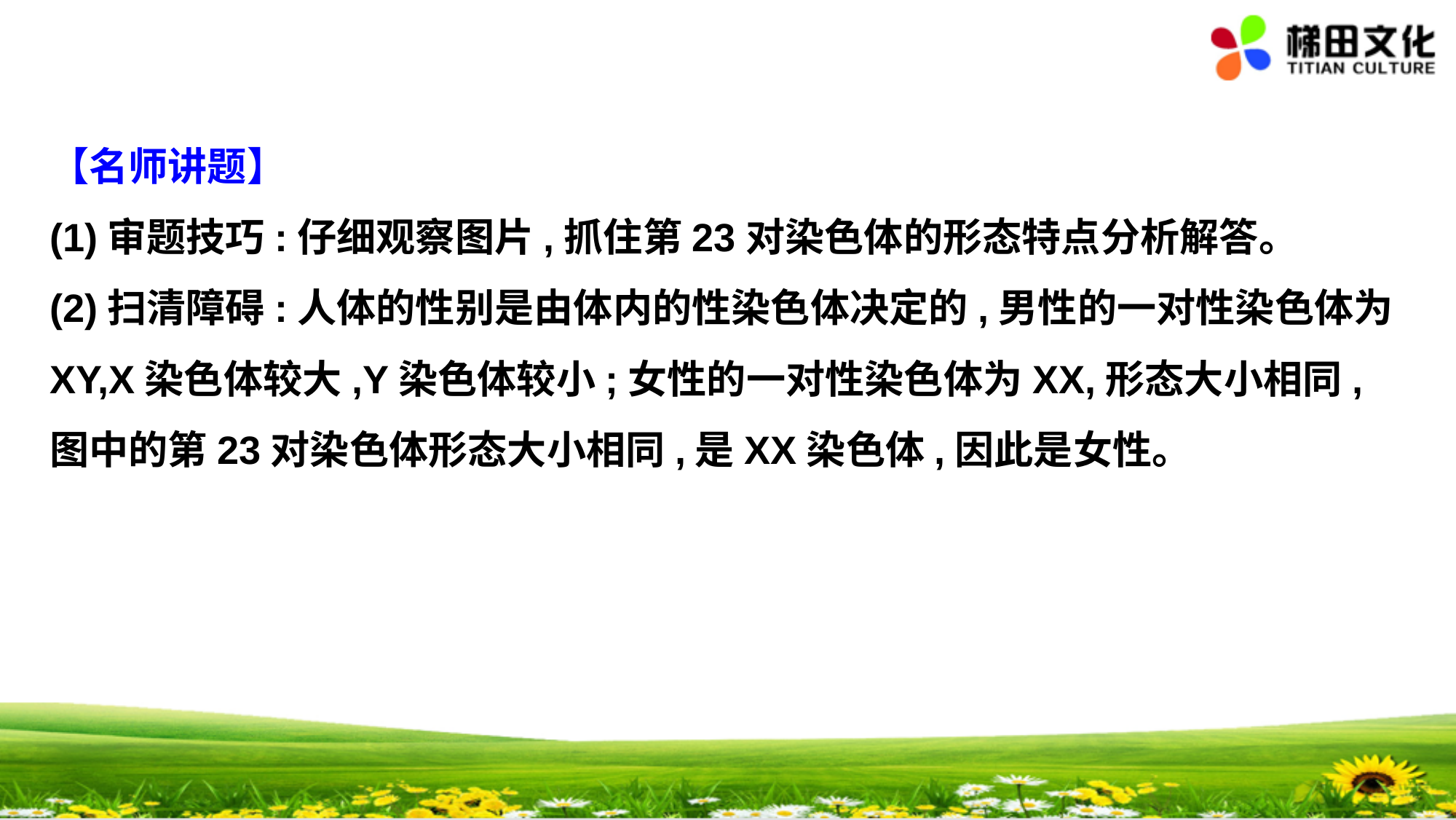

【名师讲题】
(1)审题技巧:仔细观察图片,抓住第23对染色体的形态特点分析解答。
(2)扫清障碍:人体的性别是由体内的性染色体决定的,男性的一对性染色体为XY,X染色体较大,Y染色体较小;女性的一对性染色体为XX,形态大小相同,图中的第23对染色体形态大小相同,是XX染色体,因此是女性。